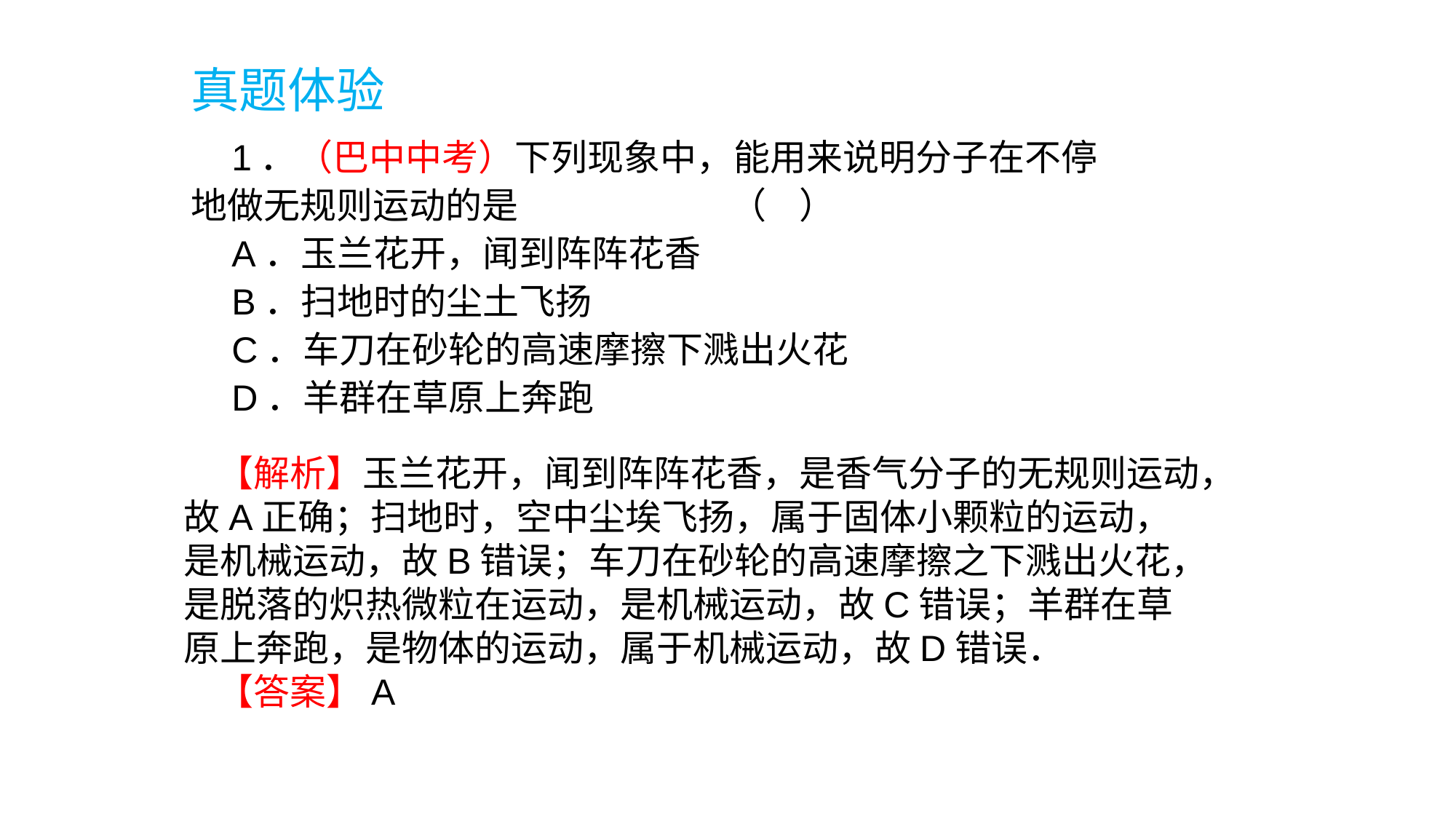

真题体验
    1．（巴中中考）下列现象中，能用来说明分子在不停地做无规则运动的是                          （    ）
    A．玉兰花开，闻到阵阵花香
    B．扫地时的尘土飞扬
    C．车刀在砂轮的高速摩擦下溅出火花
    D．羊群在草原上奔跑
   【解析】玉兰花开，闻到阵阵花香，是香气分子的无规则运动，故A正确；扫地时，空中尘埃飞扬，属于固体小颗粒的运动，是机械运动，故B错误；车刀在砂轮的高速摩擦之下溅出火花，是脱落的炽热微粒在运动，是机械运动，故C错误；羊群在草原上奔跑，是物体的运动，属于机械运动，故D错误．
   【答案】A